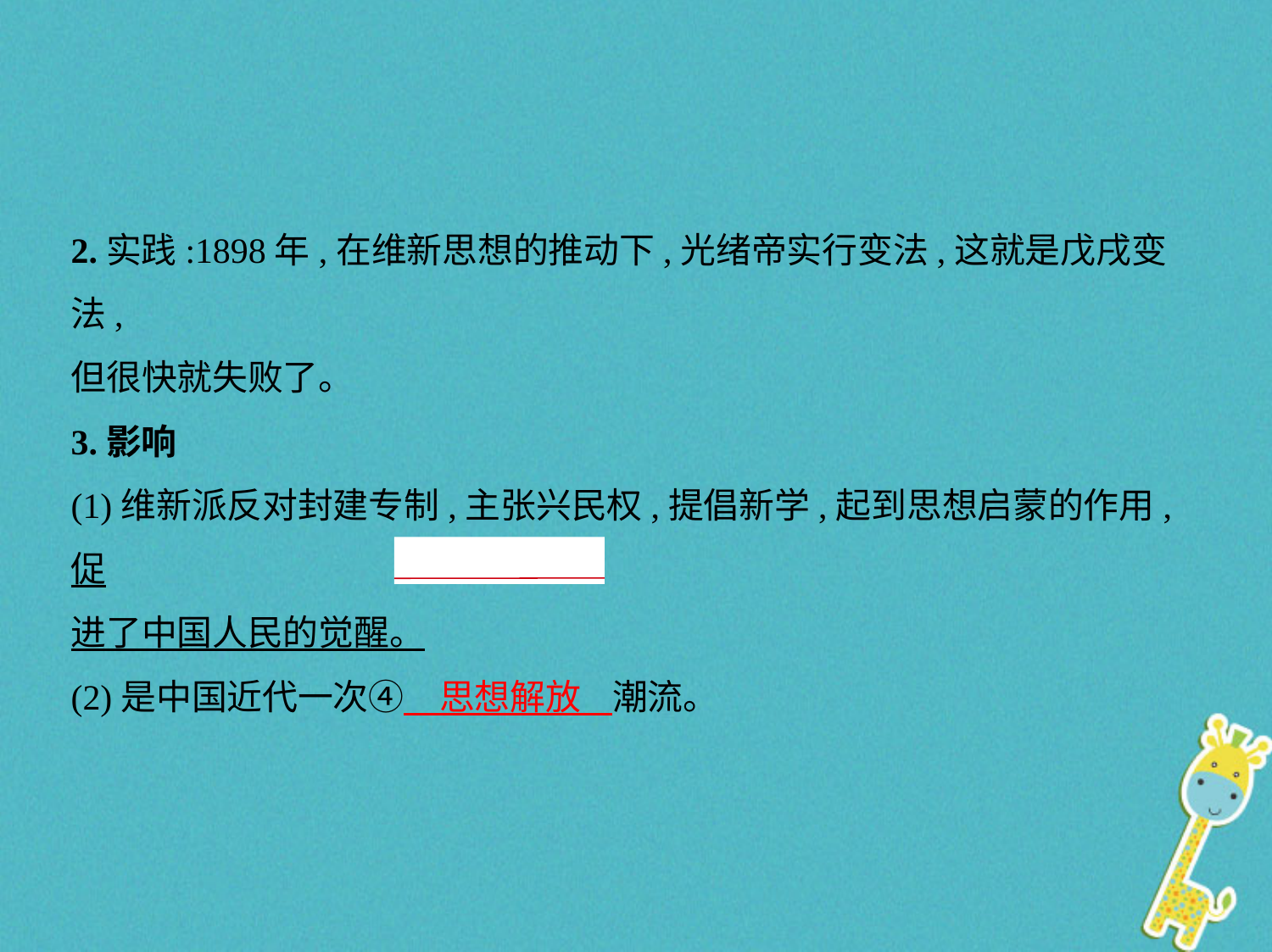

2.实践:1898年,在维新思想的推动下,光绪帝实行变法,这就是戊戌变法,
但很快就失败了。
3.影响
(1)维新派反对封建专制,主张兴民权,提倡新学,起到思想启蒙的作用,促
进了中国人民的觉醒。
(2)是中国近代一次④　思想解放    潮流。